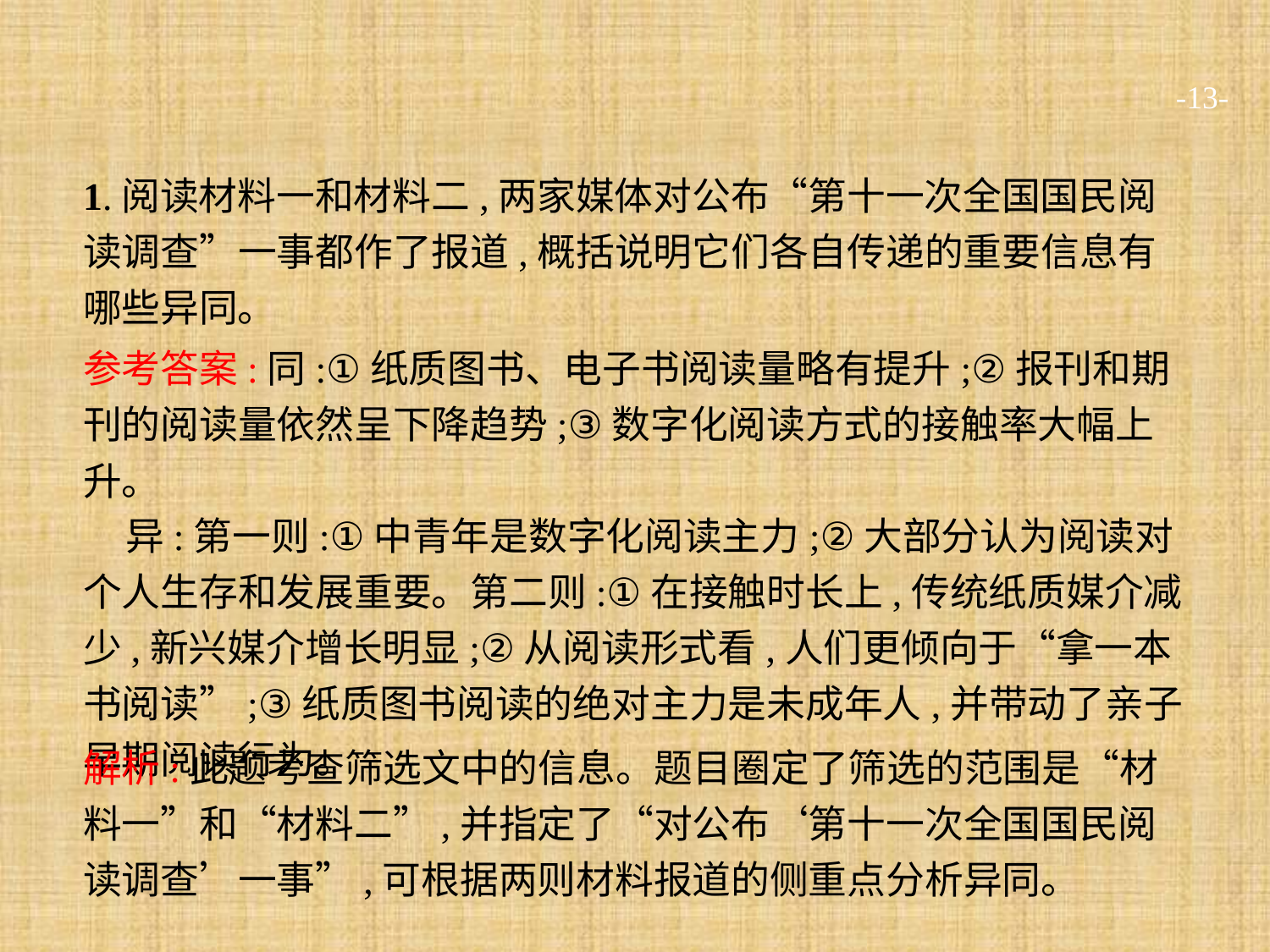

-13-
1.阅读材料一和材料二,两家媒体对公布“第十一次全国国民阅读调查”一事都作了报道,概括说明它们各自传递的重要信息有哪些异同。
参考答案:同:①纸质图书、电子书阅读量略有提升;②报刊和期刊的阅读量依然呈下降趋势;③数字化阅读方式的接触率大幅上升。
异:第一则:①中青年是数字化阅读主力;②大部分认为阅读对个人生存和发展重要。第二则:①在接触时长上,传统纸质媒介减少,新兴媒介增长明显;②从阅读形式看,人们更倾向于“拿一本书阅读”;③纸质图书阅读的绝对主力是未成年人,并带动了亲子早期阅读行为。
解析:此题考查筛选文中的信息。题目圈定了筛选的范围是“材料一”和“材料二”,并指定了“对公布‘第十一次全国国民阅读调查’一事”,可根据两则材料报道的侧重点分析异同。